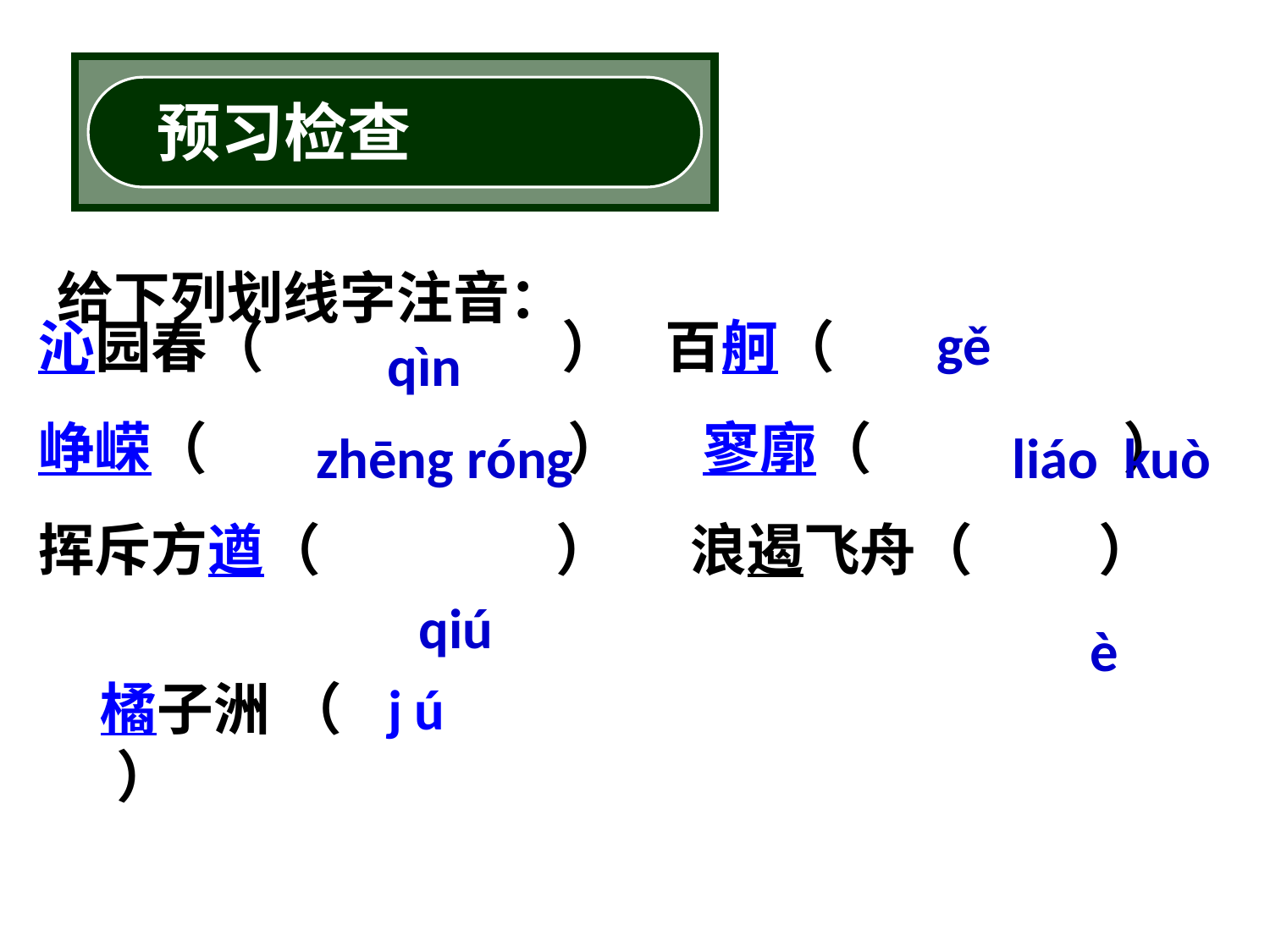

预习检查
给下列划线字注音：
沁园春（                   ）   百舸（
峥嵘（                       ）     寥廓（                ）
挥斥方遒（               ）     浪遏飞舟（        ）

gě
qìn
zhēng róng
liáo  kuò
qiú
 è
橘子洲 （                ）
j ú